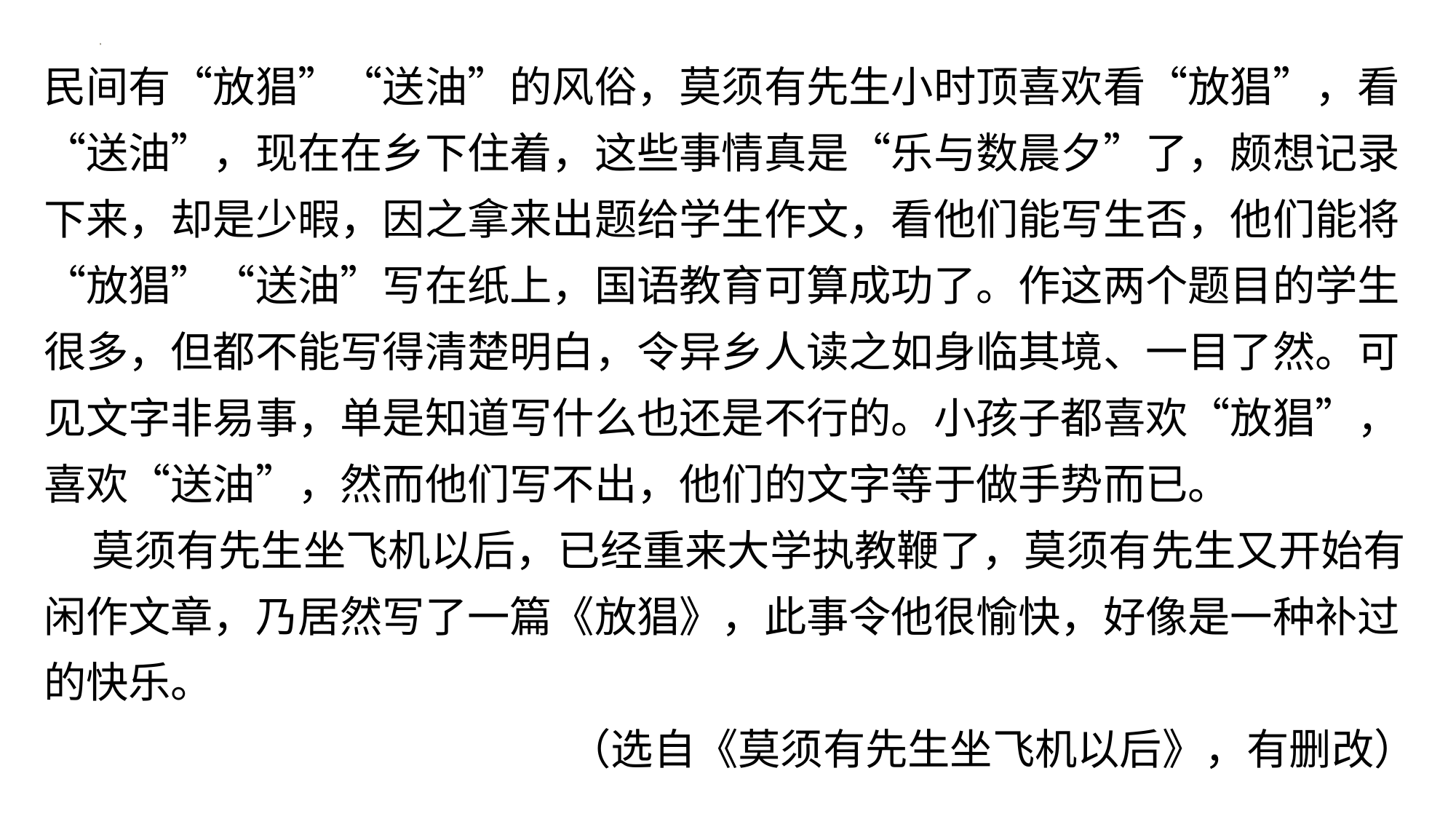

民间有“放猖”“送油”的风俗，莫须有先生小时顶喜欢看“放猖”，看“送油”，现在在乡下住着，这些事情真是“乐与数晨夕”了，颇想记录下来，却是少暇，因之拿来出题给学生作文，看他们能写生否，他们能将“放猖”“送油”写在纸上，国语教育可算成功了。作这两个题目的学生很多，但都不能写得清楚明白，令异乡人读之如身临其境、一目了然。可见文字非易事，单是知道写什么也还是不行的。小孩子都喜欢“放猖”，喜欢“送油”，然而他们写不出，他们的文字等于做手势而已。
    莫须有先生坐飞机以后，已经重来大学执教鞭了，莫须有先生又开始有闲作文章，乃居然写了一篇《放猖》，此事令他很愉快，好像是一种补过的快乐。
    （选自《莫须有先生坐飞机以后》，有删改）